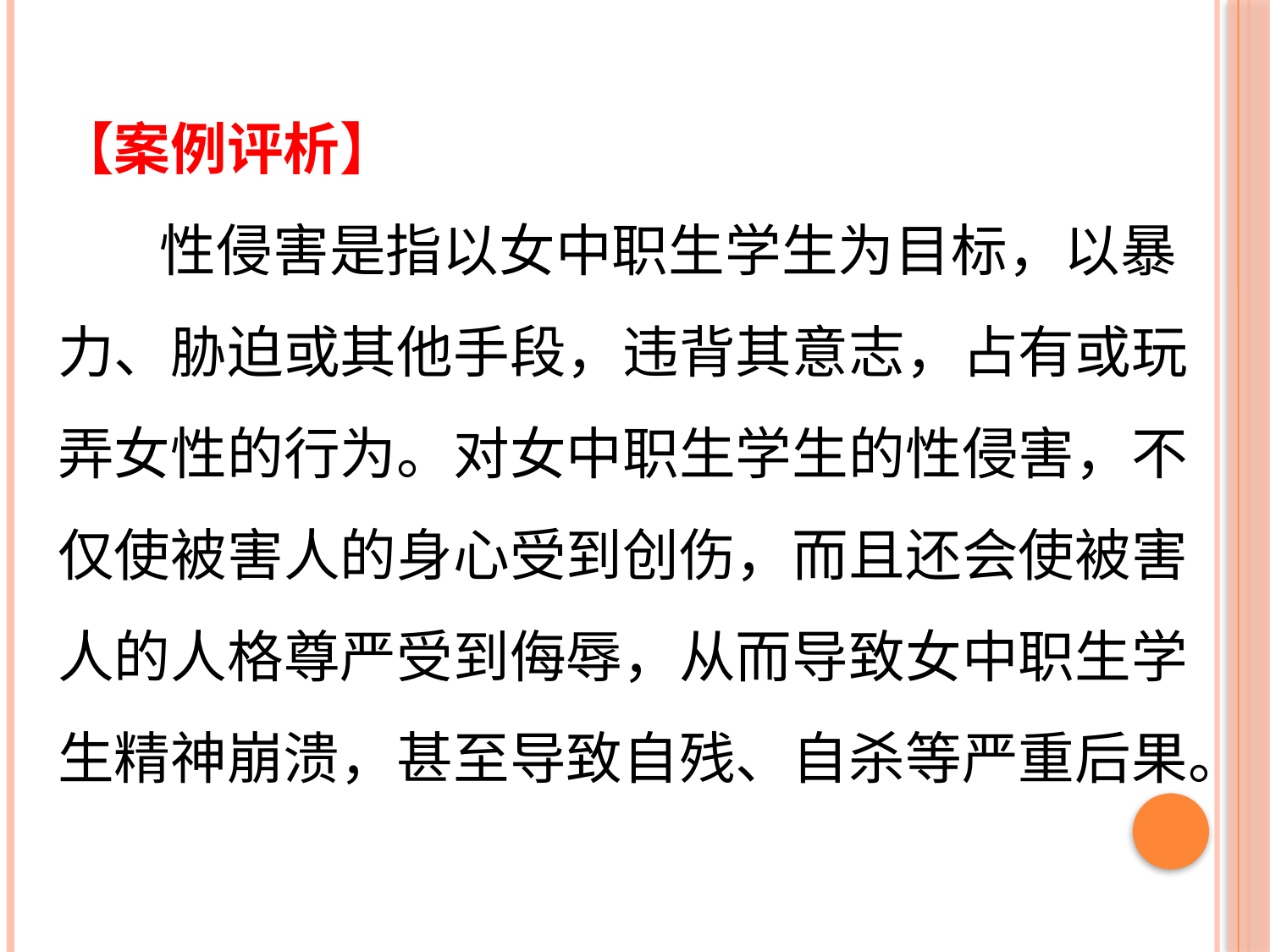

【案例评析】
       性侵害是指以女中职生学生为目标，以暴力、胁迫或其他手段，违背其意志，占有或玩弄女性的行为。对女中职生学生的性侵害，不仅使被害人的身心受到创伤，而且还会使被害人的人格尊严受到侮辱，从而导致女中职生学生精神崩溃，甚至导致自残、自杀等严重后果。